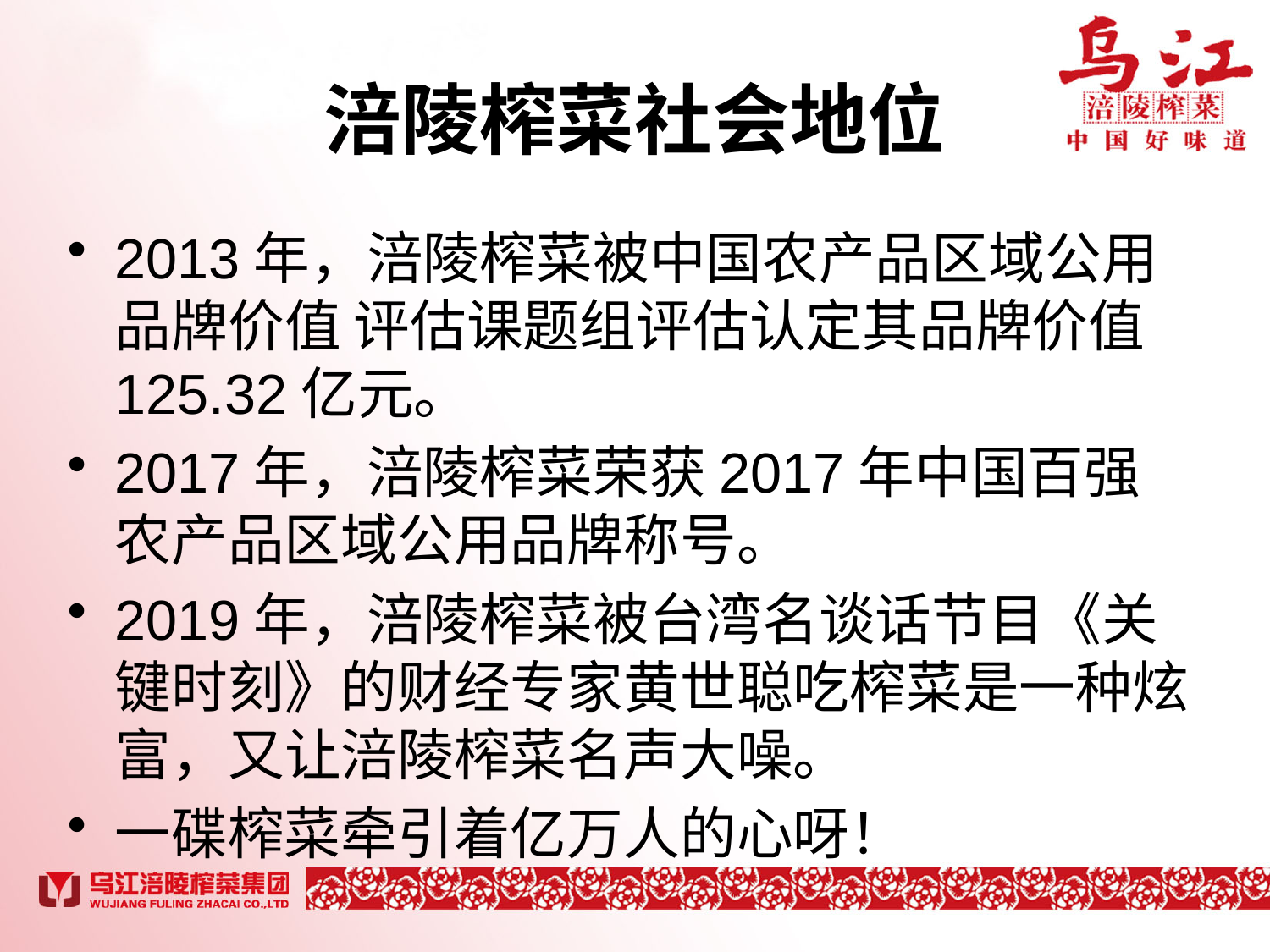

# 涪陵榨菜社会地位
2013年，涪陵榨菜被中国农产品区域公用品牌价值 评估课题组评估认定其品牌价值 125.32亿元。
2017年，涪陵榨菜荣获2017年中国百强农产品区域公用品牌称号。
2019年，涪陵榨菜被台湾名谈话节目《关键时刻》的财经专家黄世聪吃榨菜是一种炫富，又让涪陵榨菜名声大噪。
一碟榨菜牵引着亿万人的心呀！